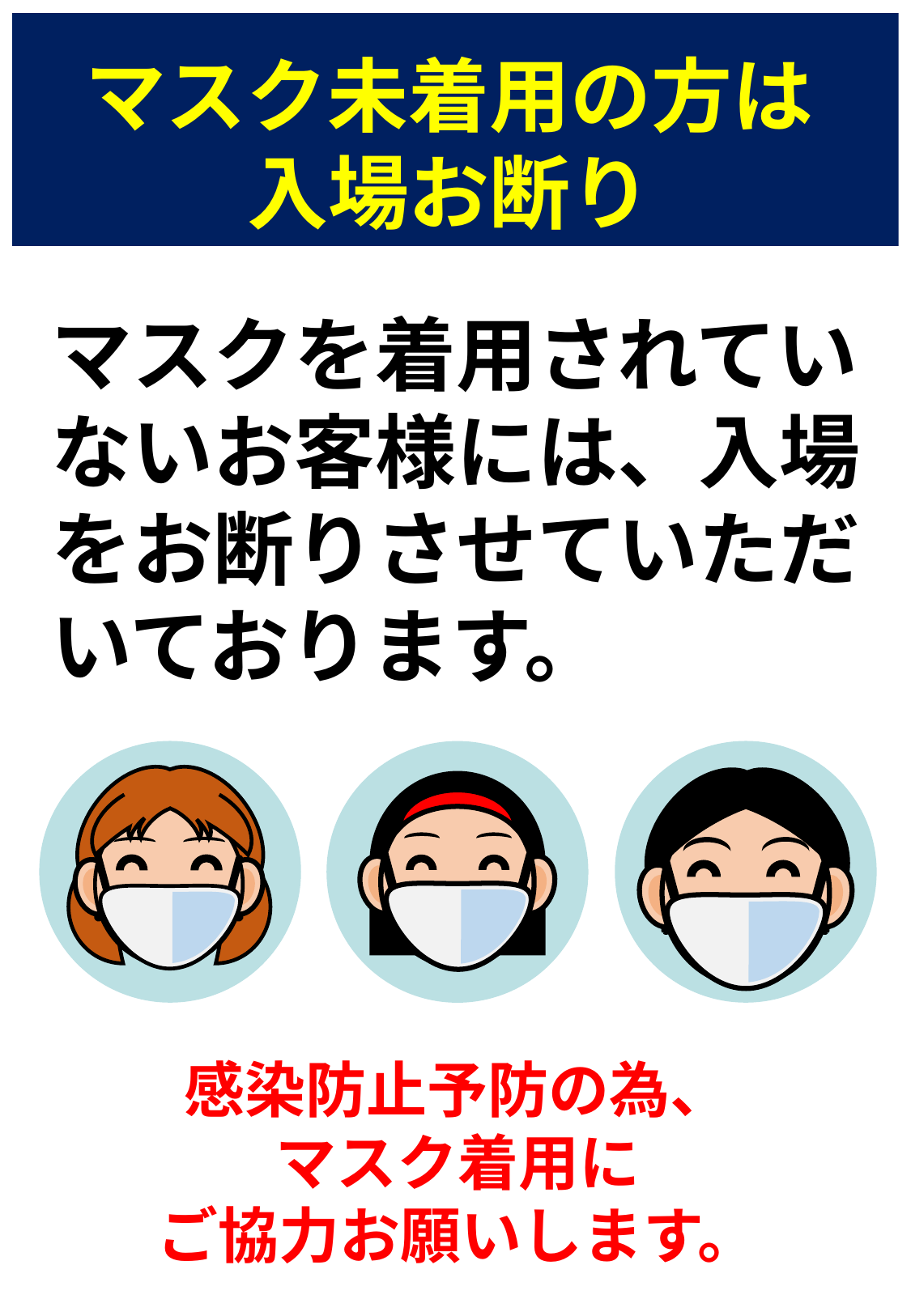

マスク未着用の方は
入場お断り
マスクを着用されていないお客様には、入場をお断りさせていただいております。

感染防止予防の為、
マスク着用に
ご協力お願いします。